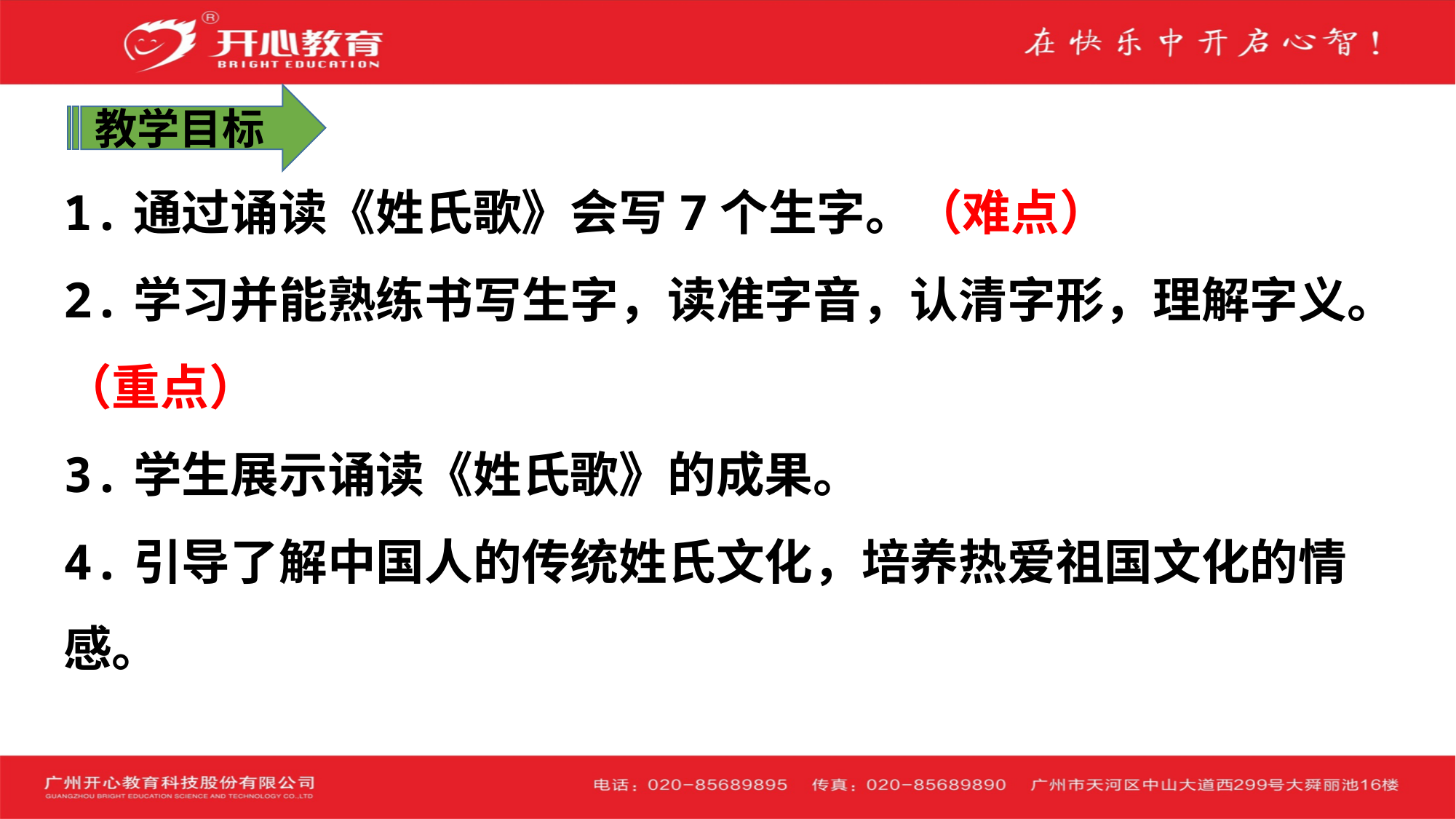

教学目标
1.通过诵读《姓氏歌》会写7个生字。（难点）
2.学习并能熟练书写生字，读准字音，认清字形，理解字义。（重点）
3.学生展示诵读《姓氏歌》的成果。
4.引导了解中国人的传统姓氏文化，培养热爱祖国文化的情感。